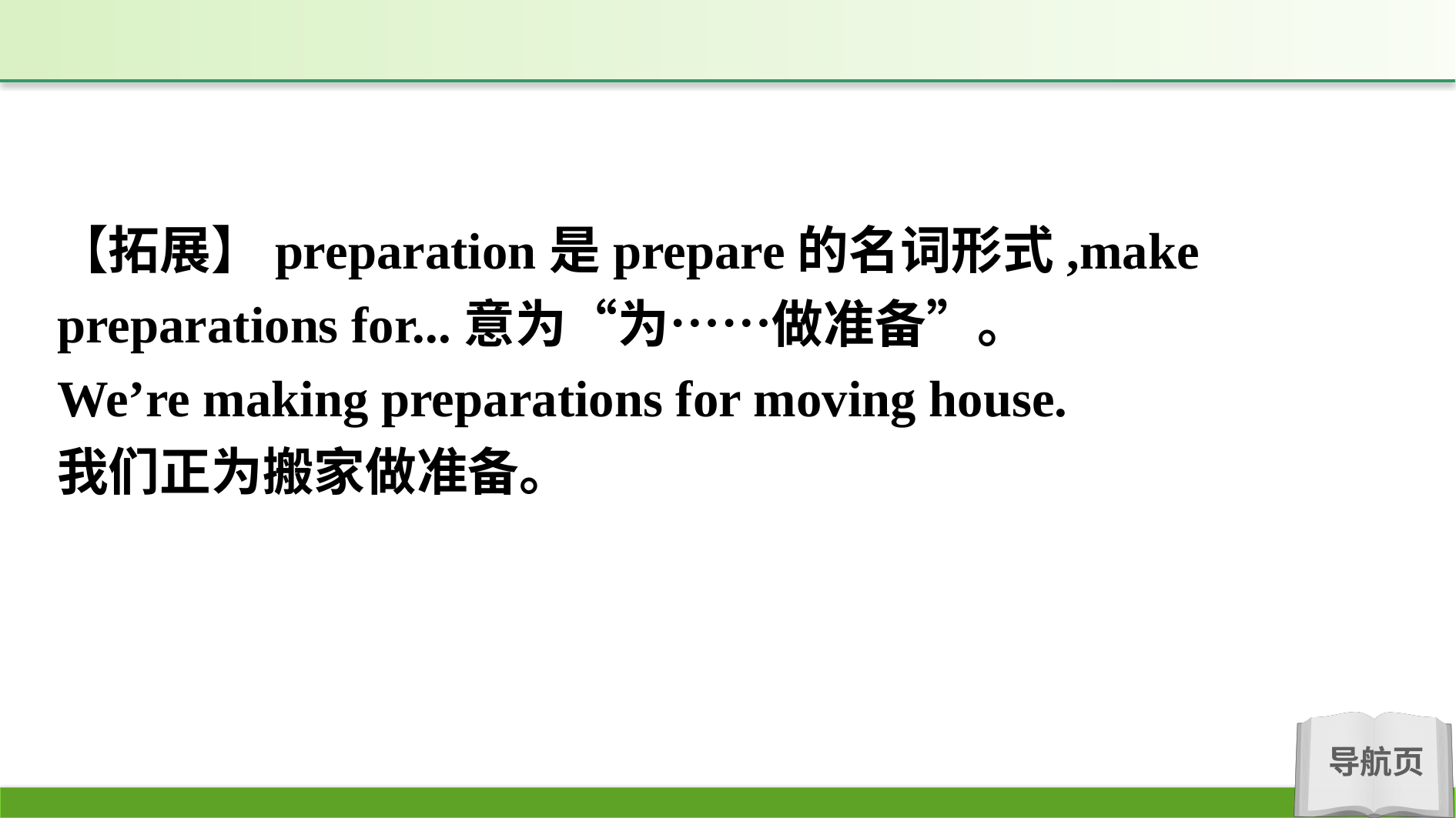

【拓展】preparation是prepare的名词形式,make preparations for...意为“为……做准备”。
We’re making preparations for moving house.
我们正为搬家做准备。